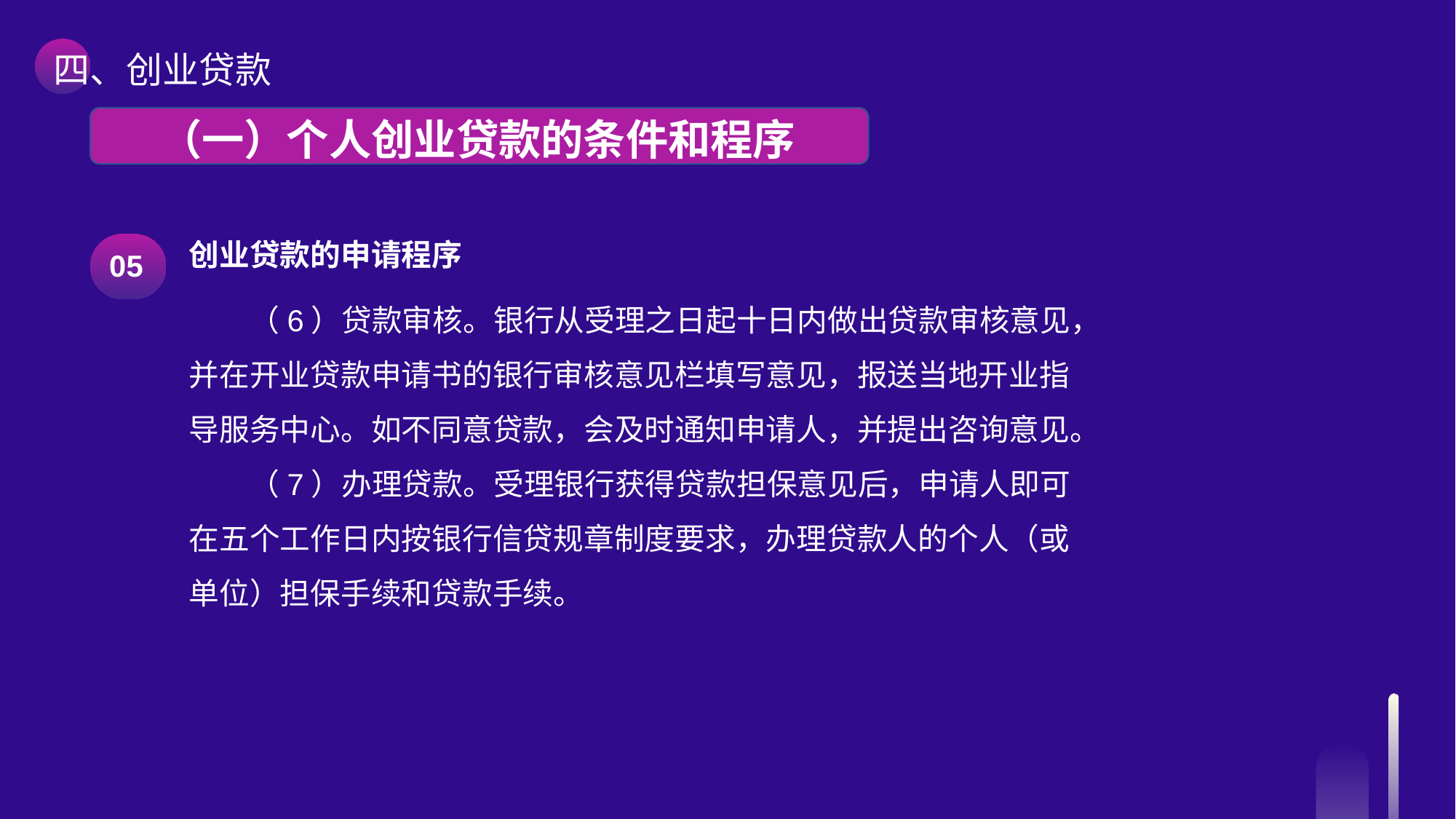

四、创业贷款

 （一）个人创业贷款的条件和程序
创业贷款的申请程序

（6）贷款审核。银行从受理之日起十日内做出贷款审核意见，并在开业贷款申请书的银行审核意见栏填写意见，报送当地开业指导服务中心。如不同意贷款，会及时通知申请人，并提出咨询意见。
（7）办理贷款。受理银行获得贷款担保意见后，申请人即可在五个工作日内按银行信贷规章制度要求，办理贷款人的个人（或单位）担保手续和贷款手续。
05